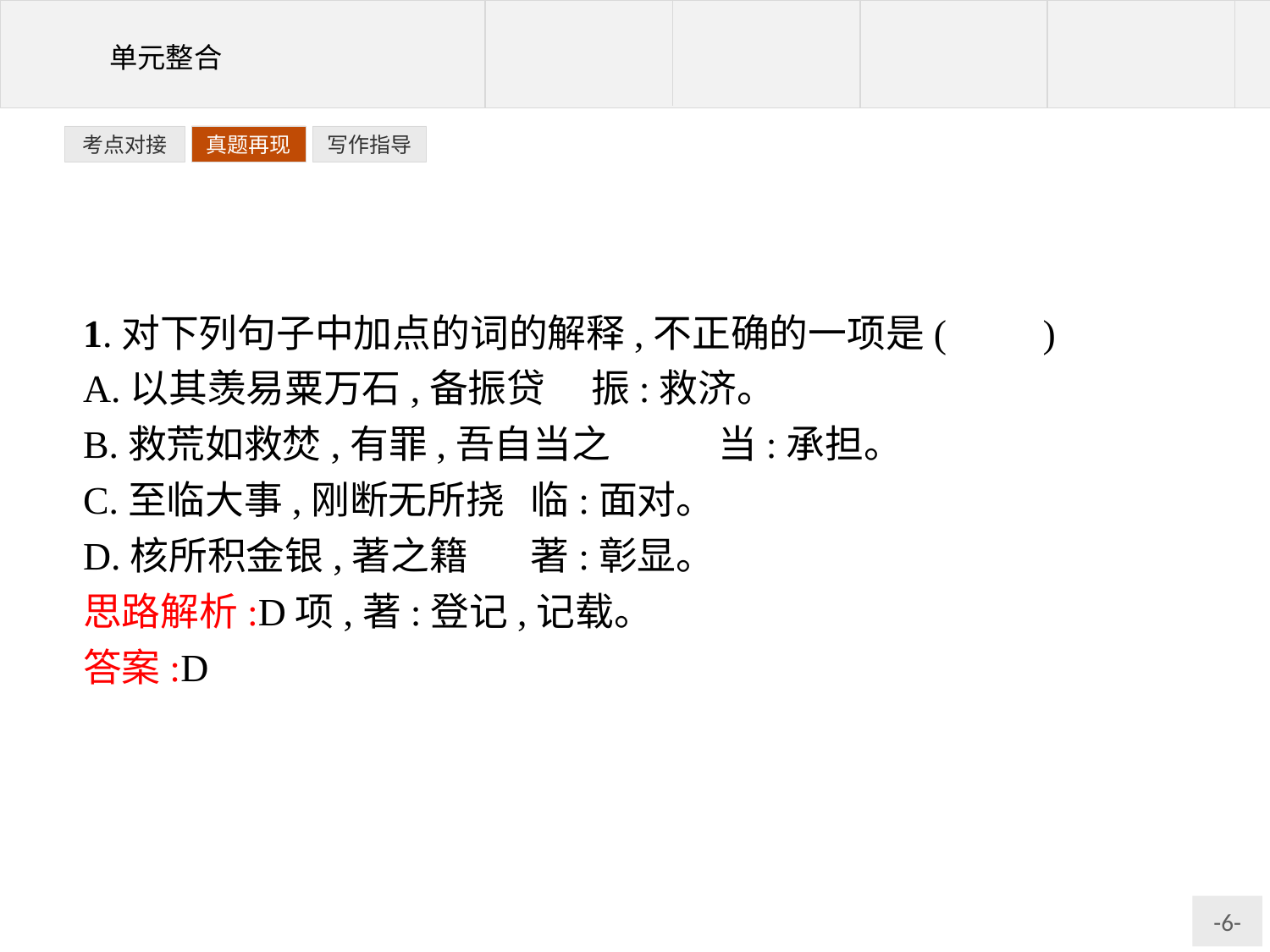

写作指导
考点对接
真题再现
1.对下列句子中加点的词的解释,不正确的一项是(　　)
A.以其羡易粟万石,备振贷　	振:救济。
B.救荒如救焚,有罪,吾自当之	当:承担。
C.至临大事,刚断无所挠	临:面对。
D.核所积金银,著之籍	著:彰显。
思路解析:D项,著:登记,记载。
答案:D